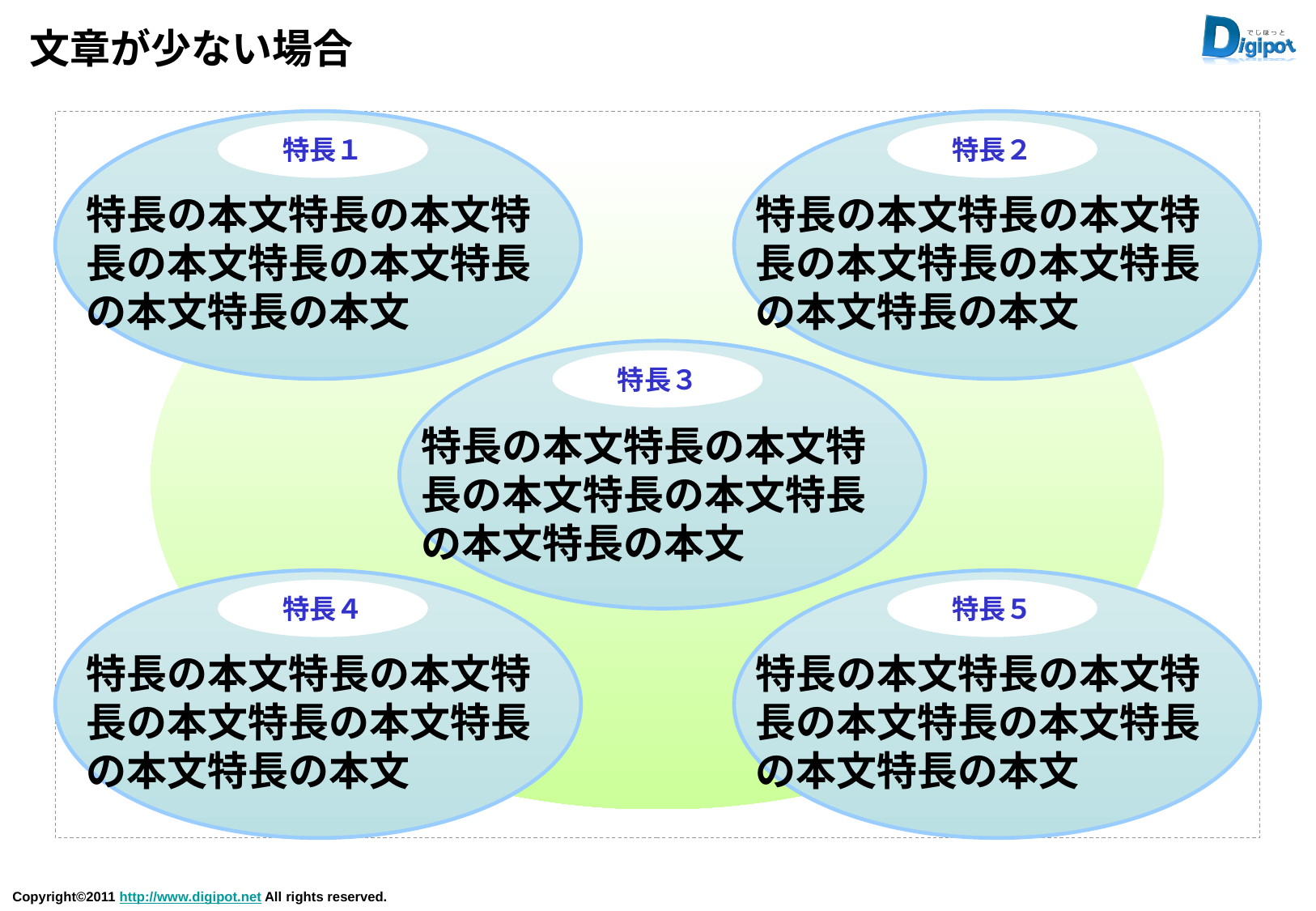

# 文章が少ない場合

特長１
特長２

特長の本文特長の本文特長の本文特長の本文特長の本文特長の本文
特長の本文特長の本文特長の本文特長の本文特長の本文特長の本文

特長３
特長の本文特長の本文特長の本文特長の本文特長の本文特長の本文

特長４
特長５
特長の本文特長の本文特長の本文特長の本文特長の本文特長の本文
特長の本文特長の本文特長の本文特長の本文特長の本文特長の本文